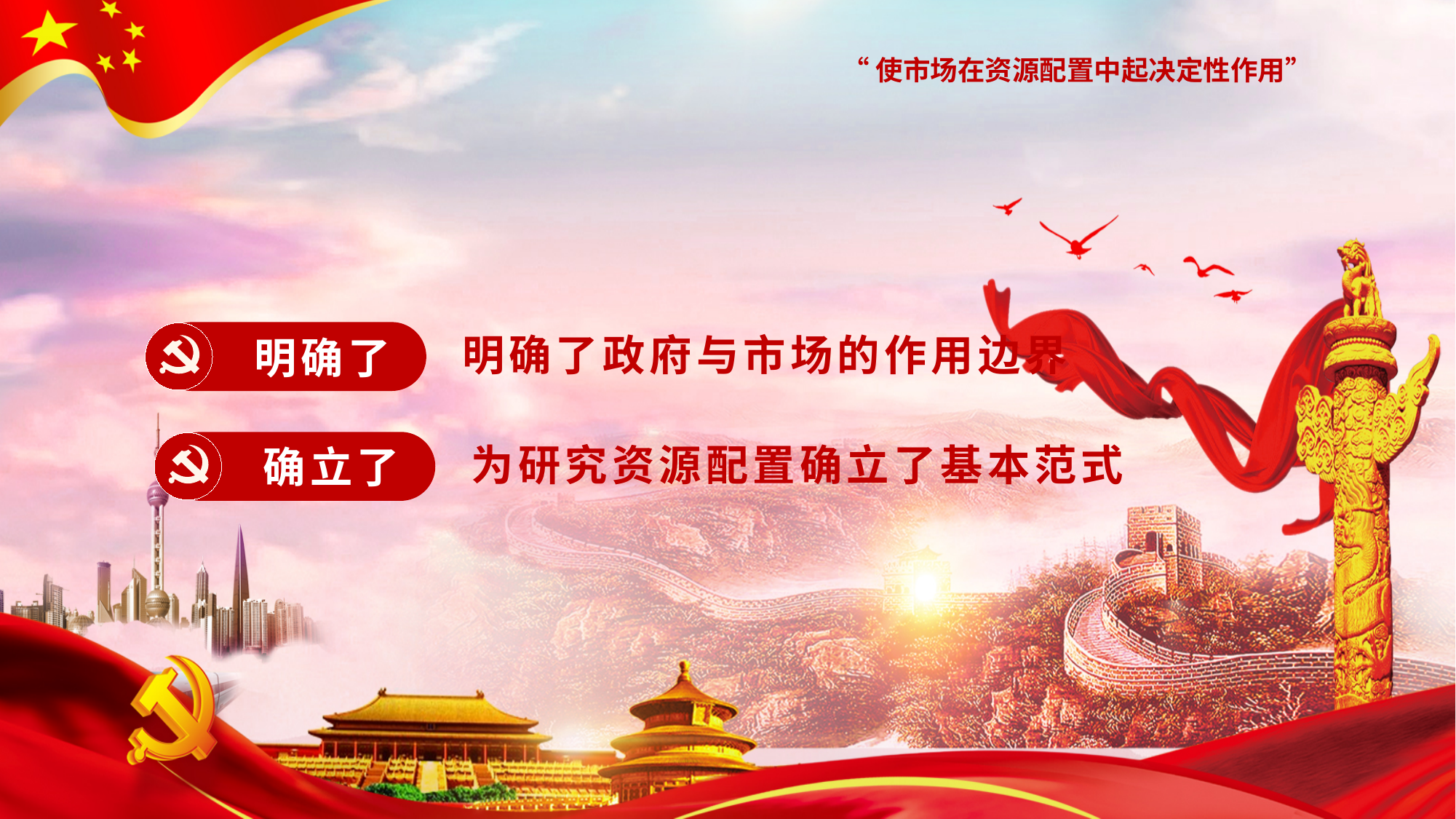

“使市场在资源配置中起决定性作用”
明确了政府与市场的作用边界

明确了
为研究资源配置确立了基本范式

确立了